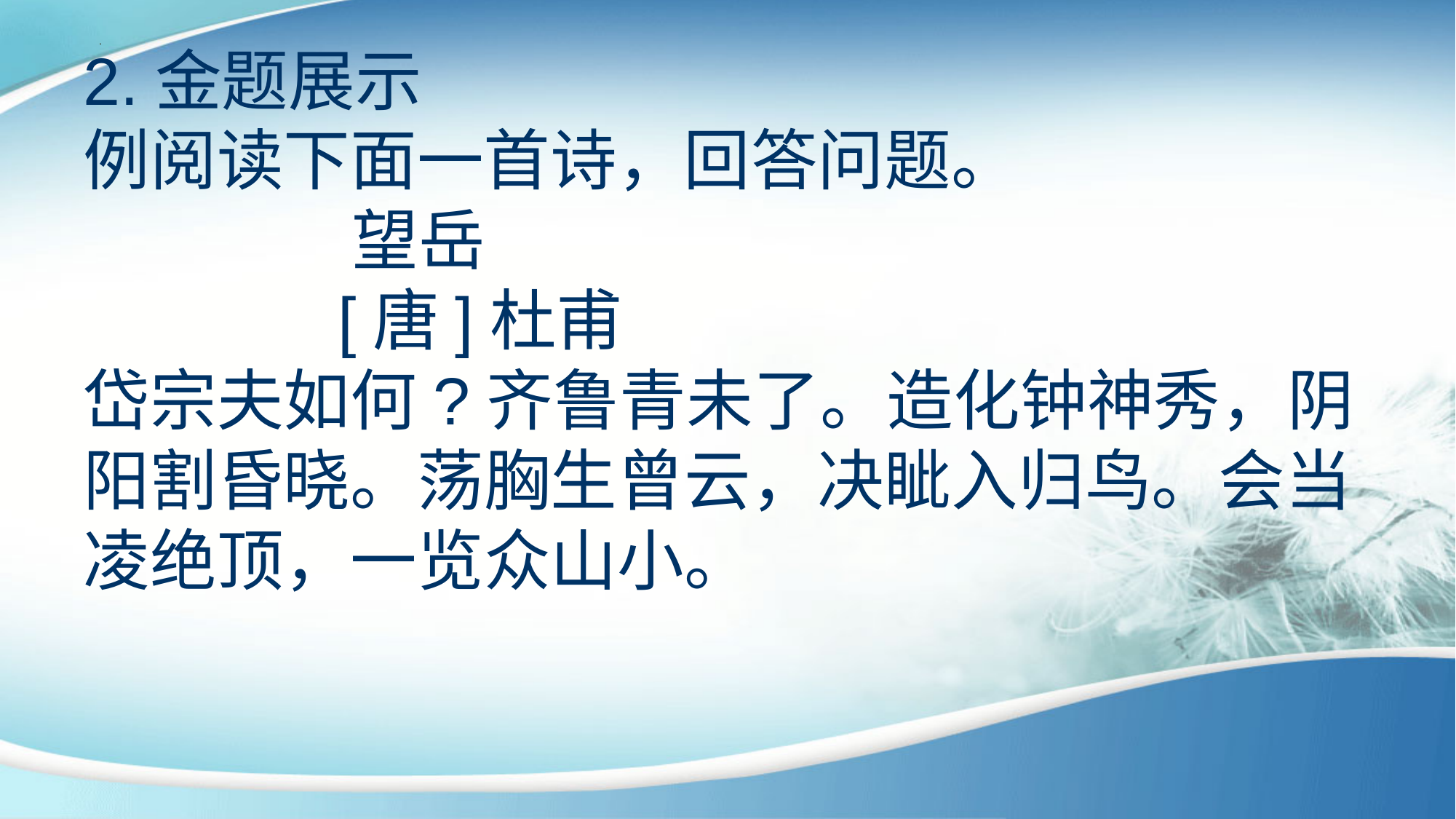

2.金题展示
例阅读下面一首诗，回答问题。
                  望岳
                [唐]杜甫
岱宗夫如何?齐鲁青未了。造化钟神秀，阴阳割昏晓。荡胸生曾云，决眦入归鸟。会当凌绝顶，一览众山小。